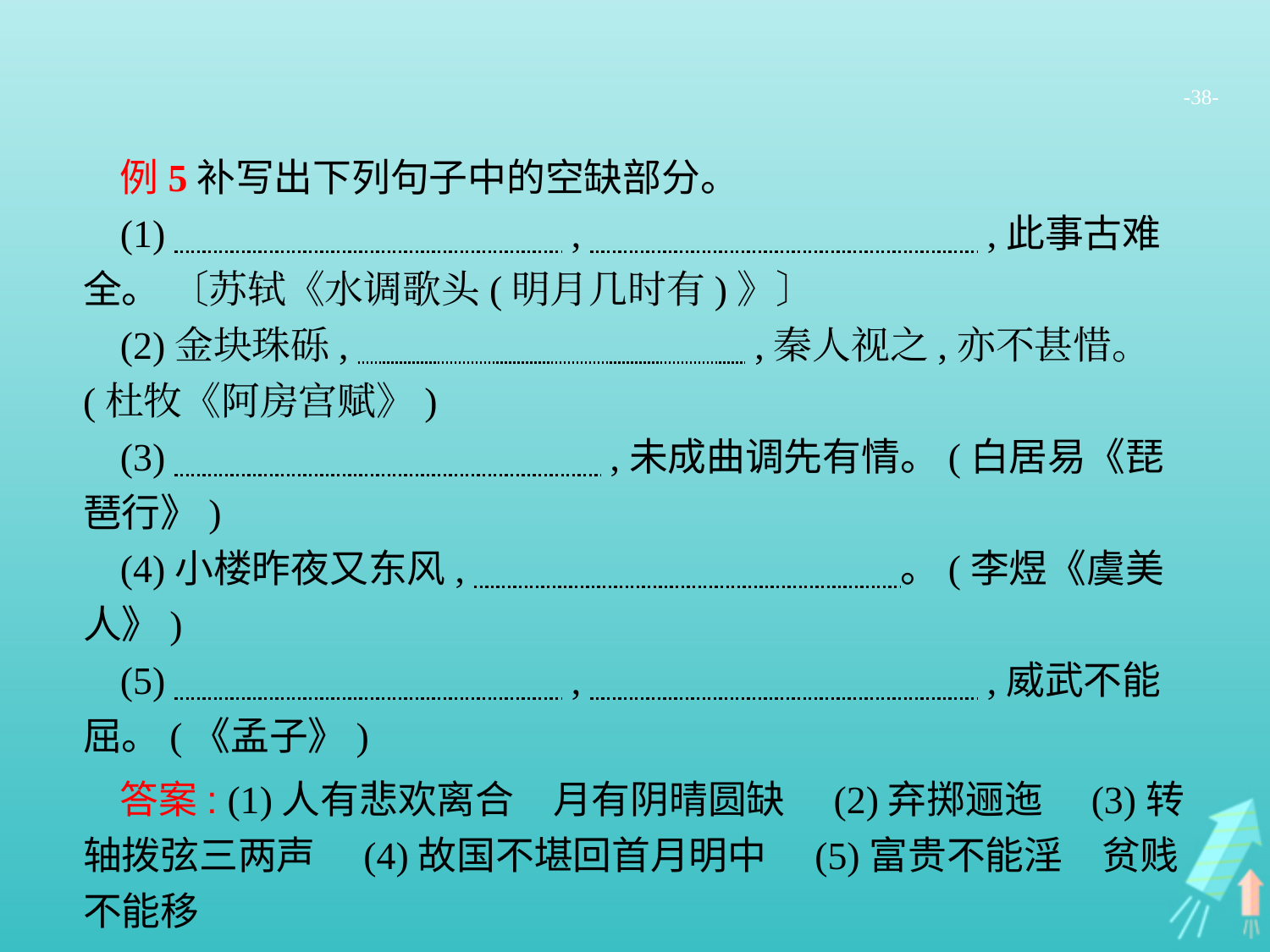

-38-
例5补写出下列句子中的空缺部分。
(1)　　　　　　　　　　,　　　　　　　　　　,此事古难全。 〔苏轼《水调歌头(明月几时有)》〕
(2)金块珠砾,　　　　　　　　　　,秦人视之,亦不甚惜。(杜牧《阿房宫赋》)
(3)　　　　　　　　　　　,未成曲调先有情。(白居易《琵琶行》)
(4)小楼昨夜又东风,　　　　　　　　　　　。(李煜《虞美人》)
(5)　　　　　　　　　　,　　　　　　　　　　,威武不能屈。(《孟子》)
答案: (1)人有悲欢离合　月有阴晴圆缺　(2)弃掷逦迤　(3)转轴拨弦三两声　(4)故国不堪回首月明中　(5)富贵不能淫　贫贱不能移